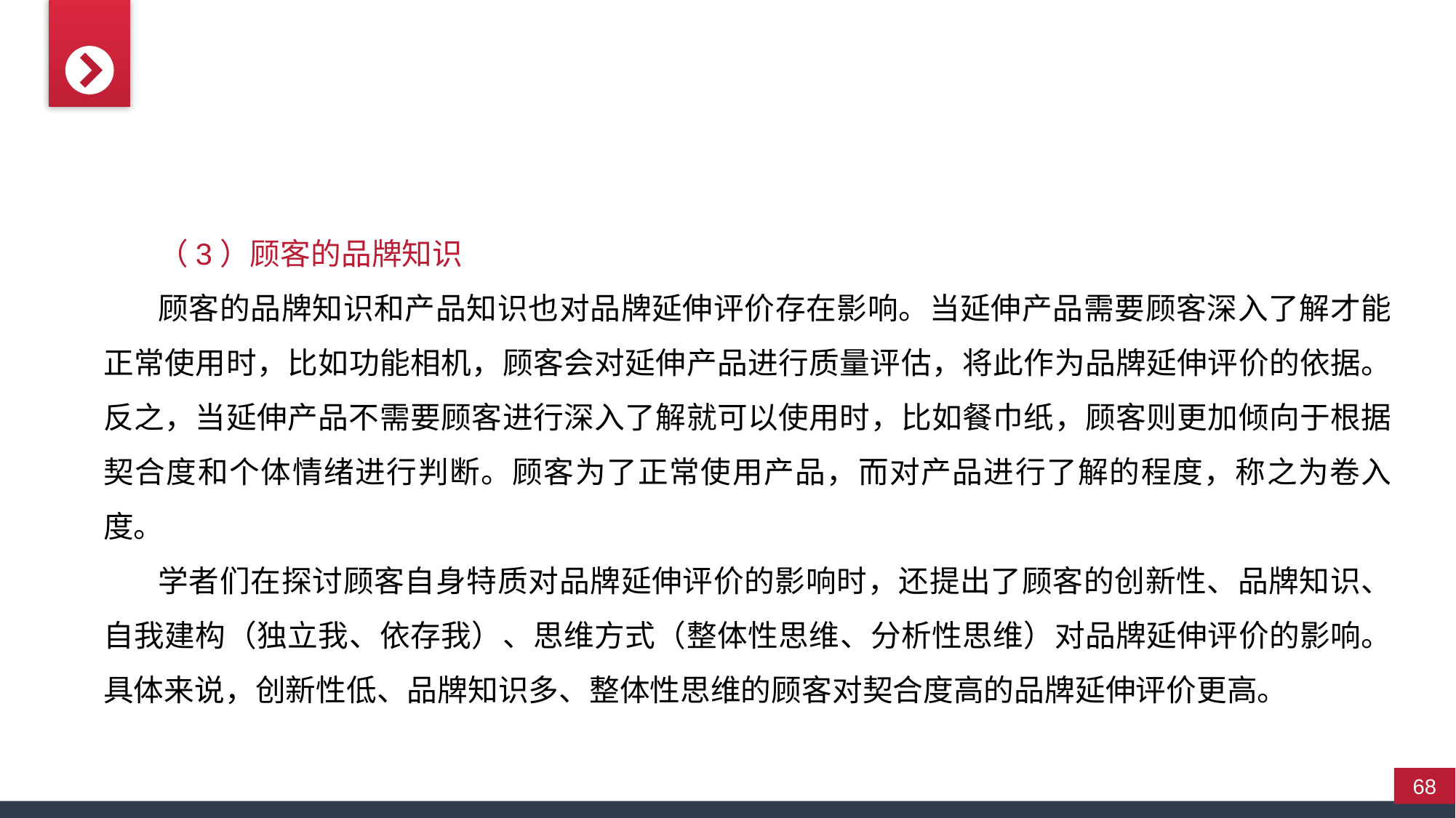

（3）顾客的品牌知识
顾客的品牌知识和产品知识也对品牌延伸评价存在影响。当延伸产品需要顾客深入了解才能正常使用时，比如功能相机，顾客会对延伸产品进行质量评估，将此作为品牌延伸评价的依据。反之，当延伸产品不需要顾客进行深入了解就可以使用时，比如餐巾纸，顾客则更加倾向于根据契合度和个体情绪进行判断。顾客为了正常使用产品，而对产品进行了解的程度，称之为卷入度。
学者们在探讨顾客自身特质对品牌延伸评价的影响时，还提出了顾客的创新性、品牌知识、自我建构（独立我、依存我）、思维方式（整体性思维、分析性思维）对品牌延伸评价的影响。具体来说，创新性低、品牌知识多、整体性思维的顾客对契合度高的品牌延伸评价更高。